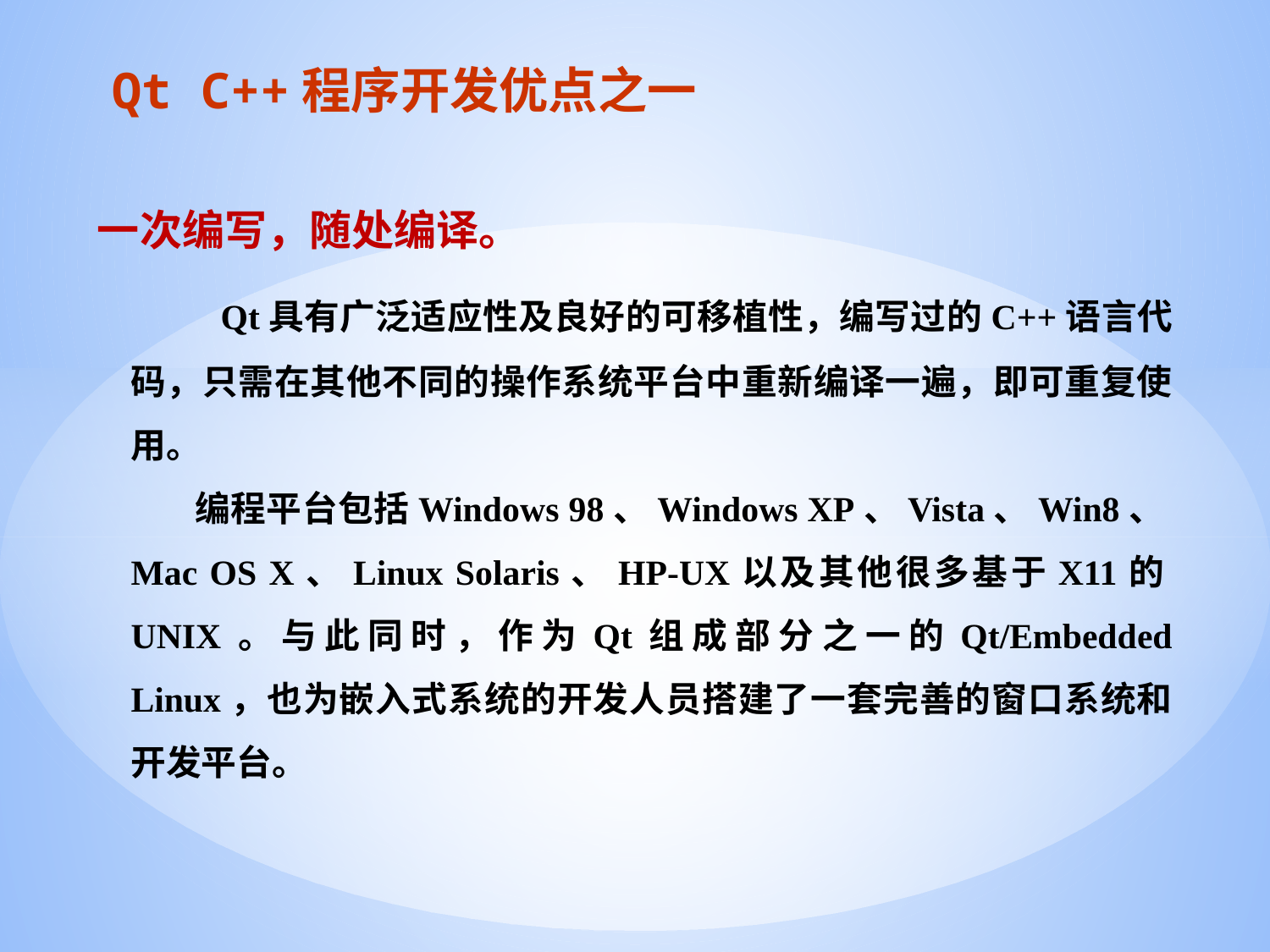

# Qt C++程序开发优点之一
一次编写，随处编译。
              Qt具有广泛适应性及良好的可移植性，编写过的C++语言代码，只需在其他不同的操作系统平台中重新编译一遍，即可重复使用。
              编程平台包括Windows 98、Windows XP、Vista、Win8、Mac OS X、Linux Solaris、HP-UX以及其他很多基于X11的UNIX。与此同时，作为Qt组成部分之一的Qt/Embedded Linux，也为嵌入式系统的开发人员搭建了一套完善的窗口系统和开发平台。